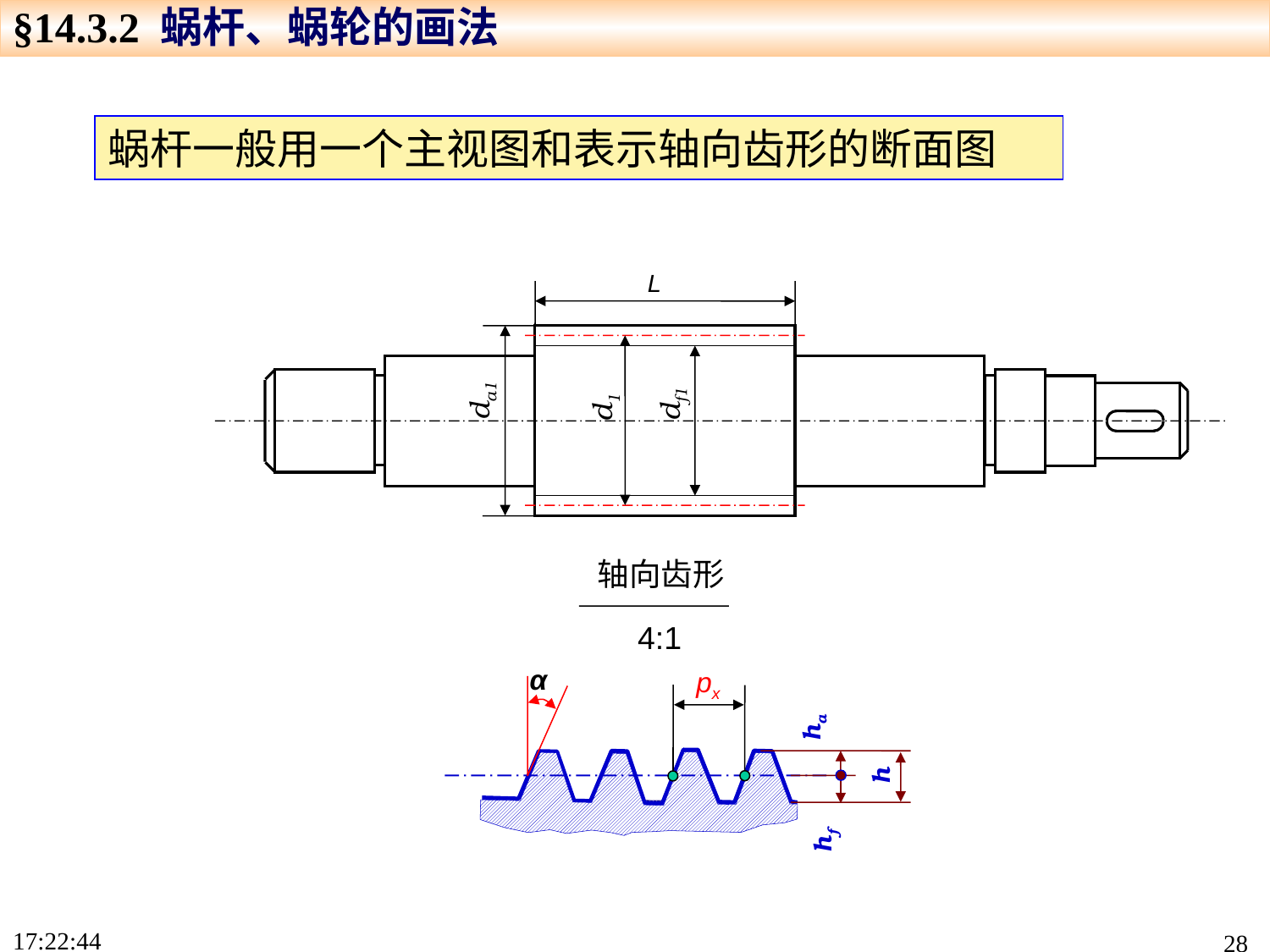

§14.3.2 蜗杆、蜗轮的画法
蜗杆一般用一个主视图和表示轴向齿形的断面图
L

da1

df1

d1

轴向齿形

4:1
px
α

ha

h

hf
17:22:44
28